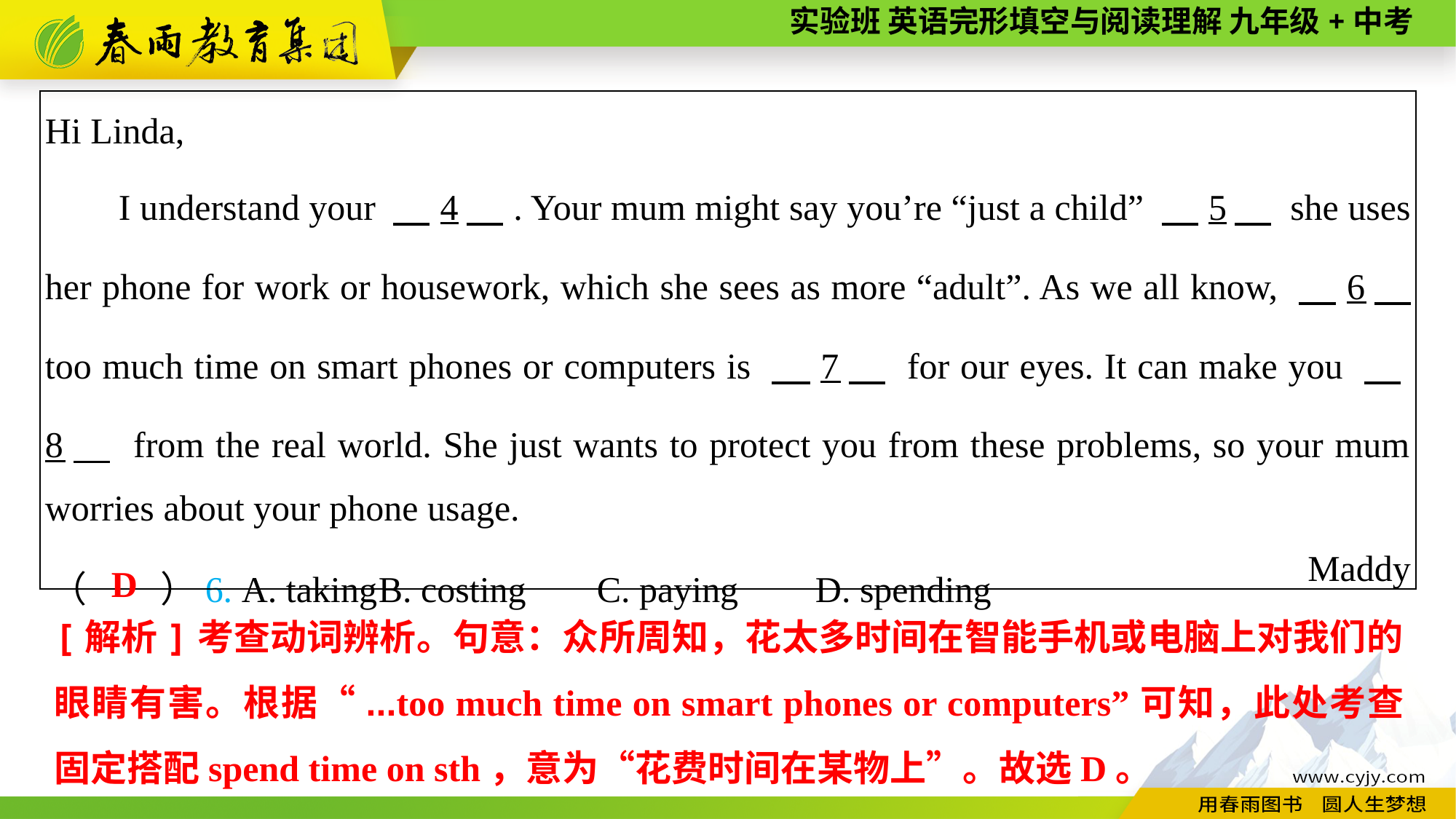

| Hi Linda, I understand your 　4　. Your mum might say you’re “just a child” 　5　 she uses her phone for work or housework, which she sees as more “adult”. As we all know, 　6　 too much time on smart phones or computers is 　7　 for our eyes. It can make you 　8　 from the real world. She just wants to protect you from these problems, so your mum worries about your phone usage. Maddy |
| --- |
（　　）6. A. taking	B. costing	C. paying	D. spending
D
[解析]考查动词辨析。句意：众所周知，花太多时间在智能手机或电脑上对我们的眼睛有害。根据“...too much time on smart phones or computers”可知，此处考查固定搭配spend time on sth，意为“花费时间在某物上”。故选D。